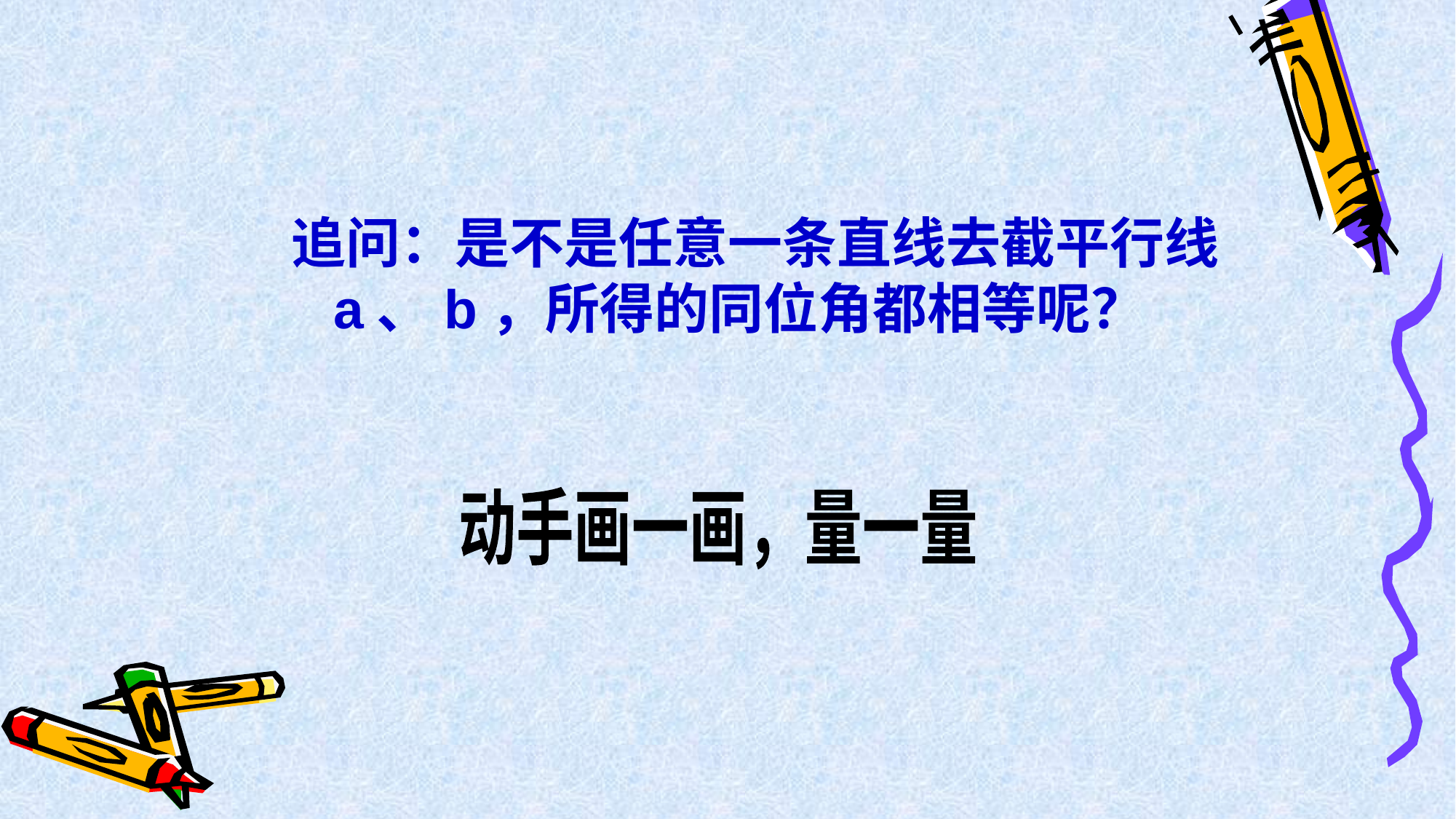

追问：是不是任意一条直线去截平行线a、b，所得的同位角都相等呢？
动手画一画，量一量